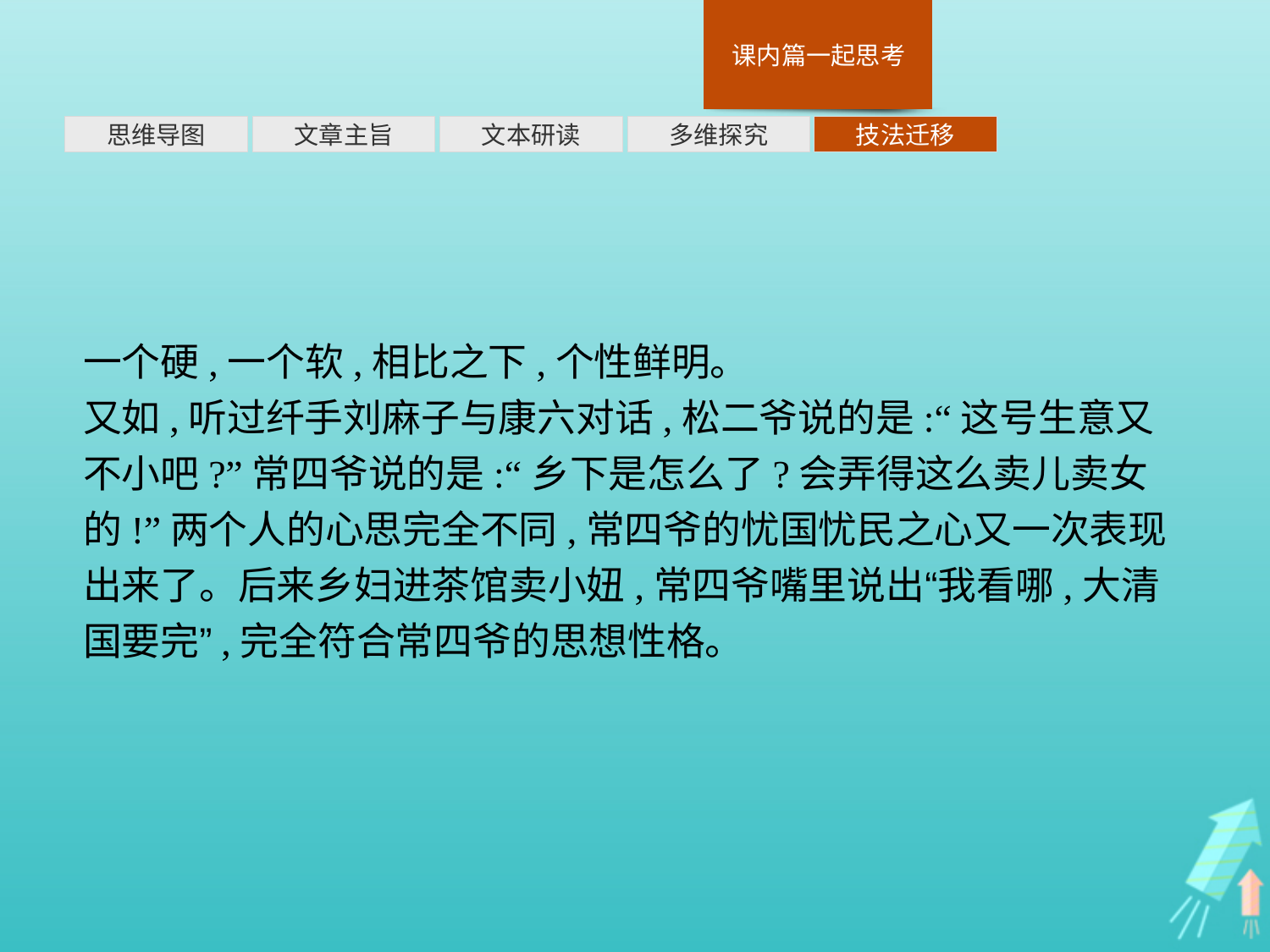

多维探究
思维导图
文章主旨
文本研读
技法迁移
一个硬,一个软,相比之下,个性鲜明。
又如,听过纤手刘麻子与康六对话,松二爷说的是:“这号生意又不小吧?”常四爷说的是:“乡下是怎么了?会弄得这么卖儿卖女的!”两个人的心思完全不同,常四爷的忧国忧民之心又一次表现出来了。后来乡妇进茶馆卖小妞,常四爷嘴里说出“我看哪,大清国要完”,完全符合常四爷的思想性格。